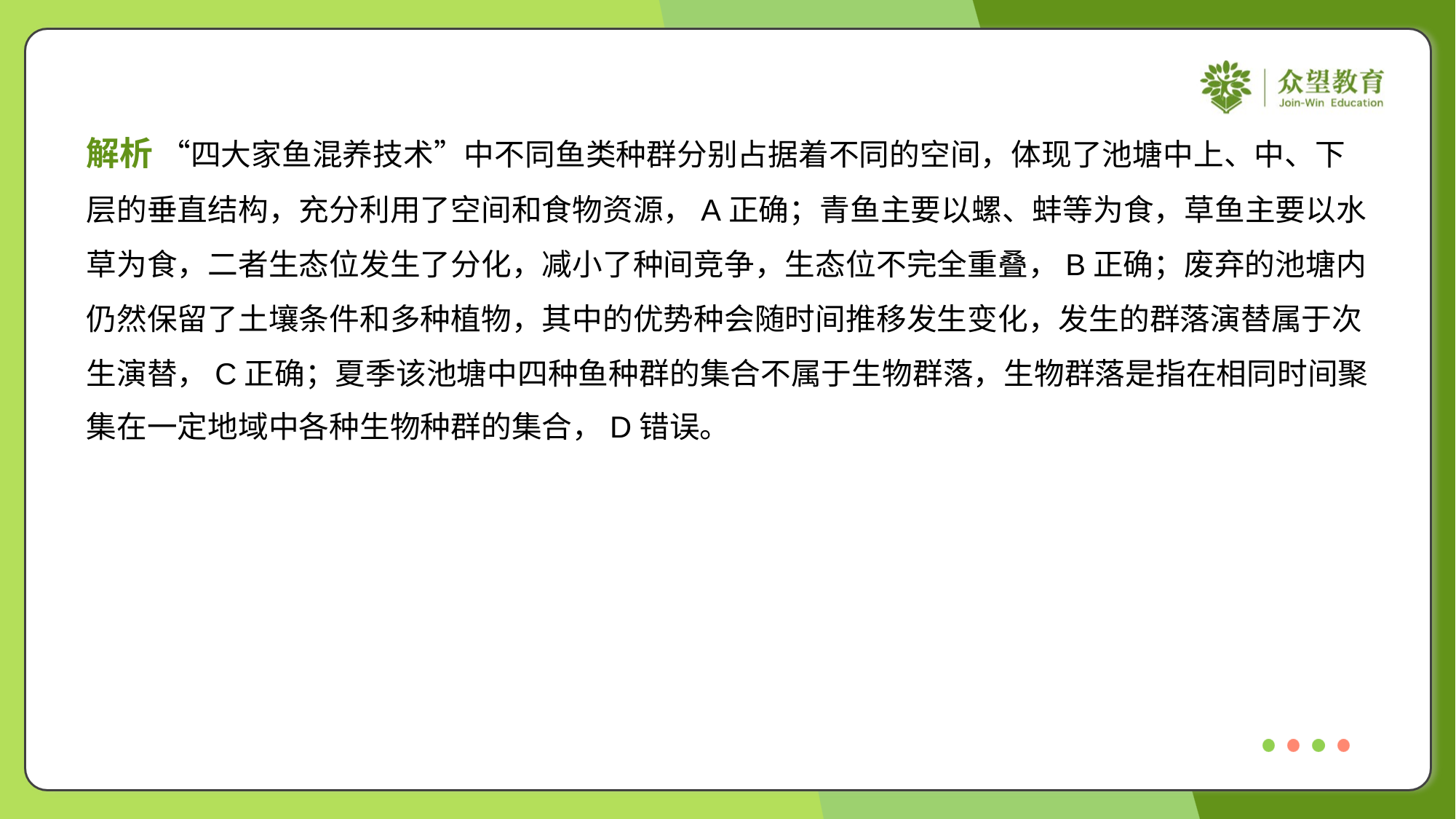

解析 “四大家鱼混养技术”中不同鱼类种群分别占据着不同的空间，体现了池塘中上、中、下
层的垂直结构，充分利用了空间和食物资源，A正确；青鱼主要以螺、蚌等为食，草鱼主要以水
草为食，二者生态位发生了分化，减小了种间竞争，生态位不完全重叠，B正确；废弃的池塘内
仍然保留了土壤条件和多种植物，其中的优势种会随时间推移发生变化，发生的群落演替属于次
生演替，C正确；夏季该池塘中四种鱼种群的集合不属于生物群落，生物群落是指在相同时间聚
集在一定地域中各种生物种群的集合，D错误。